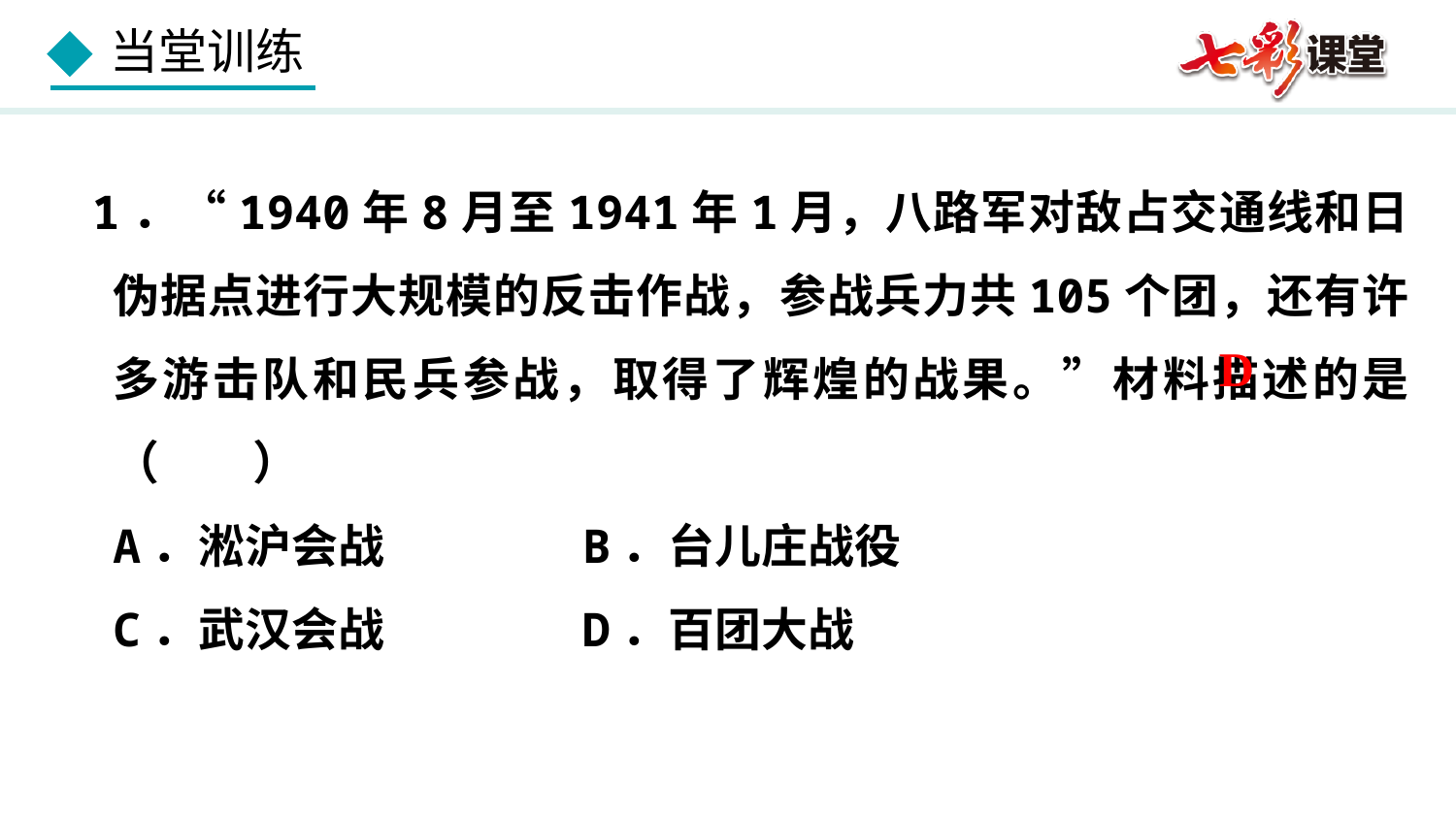

1．“1940年8月至1941年1月，八路军对敌占交通线和日伪据点进行大规模的反击作战，参战兵力共105个团，还有许多游击队和民兵参战，取得了辉煌的战果。”材料描述的是（　　）
A．淞沪会战	    B．台儿庄战役
C．武汉会战	    D．百团大战
D